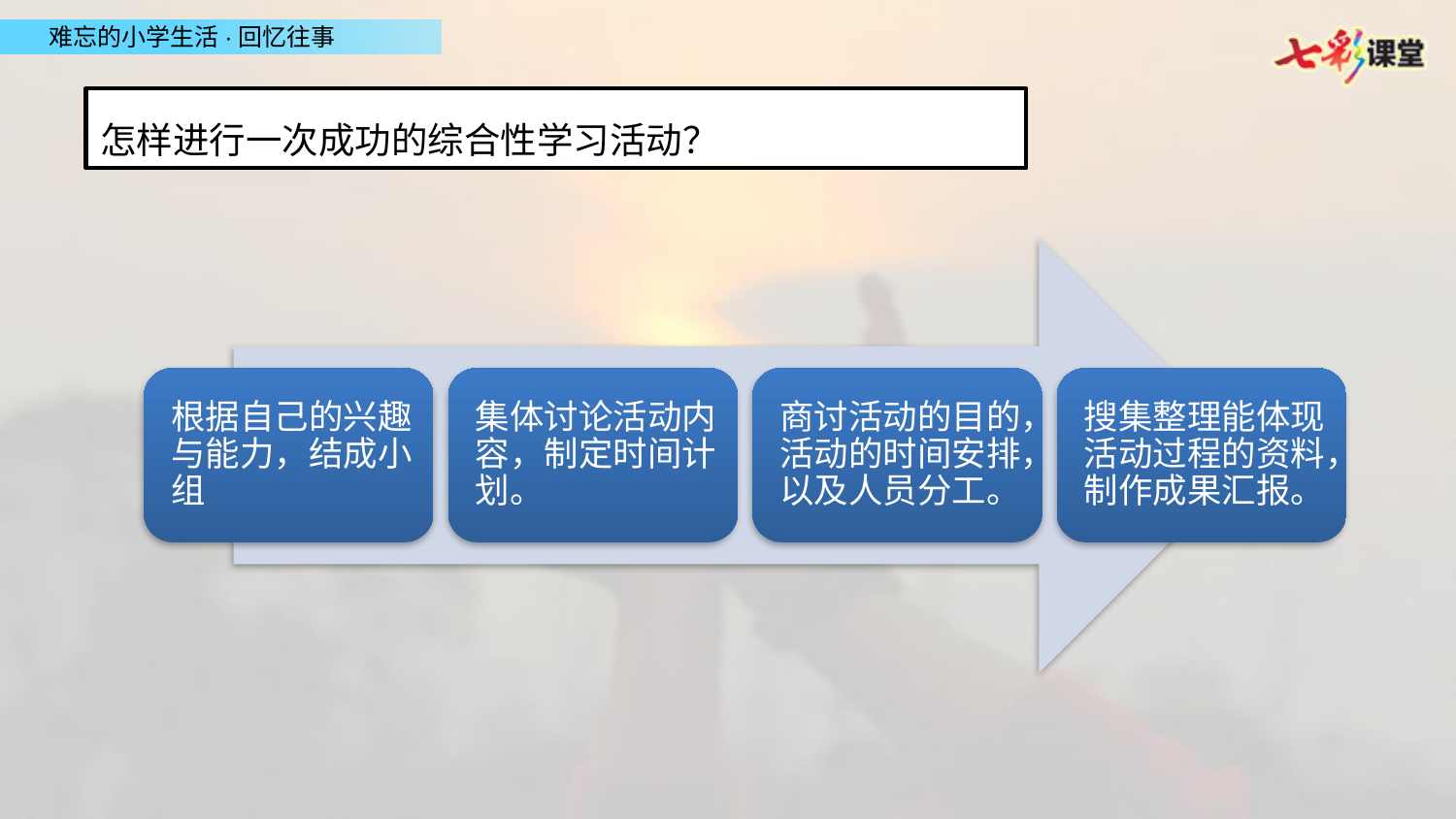

怎样进行一次成功的综合性学习活动？
根据自己的兴趣与能力，结成小组
集体讨论活动内容，制定时间计划。
商讨活动的目的，活动的时间安排，以及人员分工。
搜集整理能体现活动过程的资料，制作成果汇报。